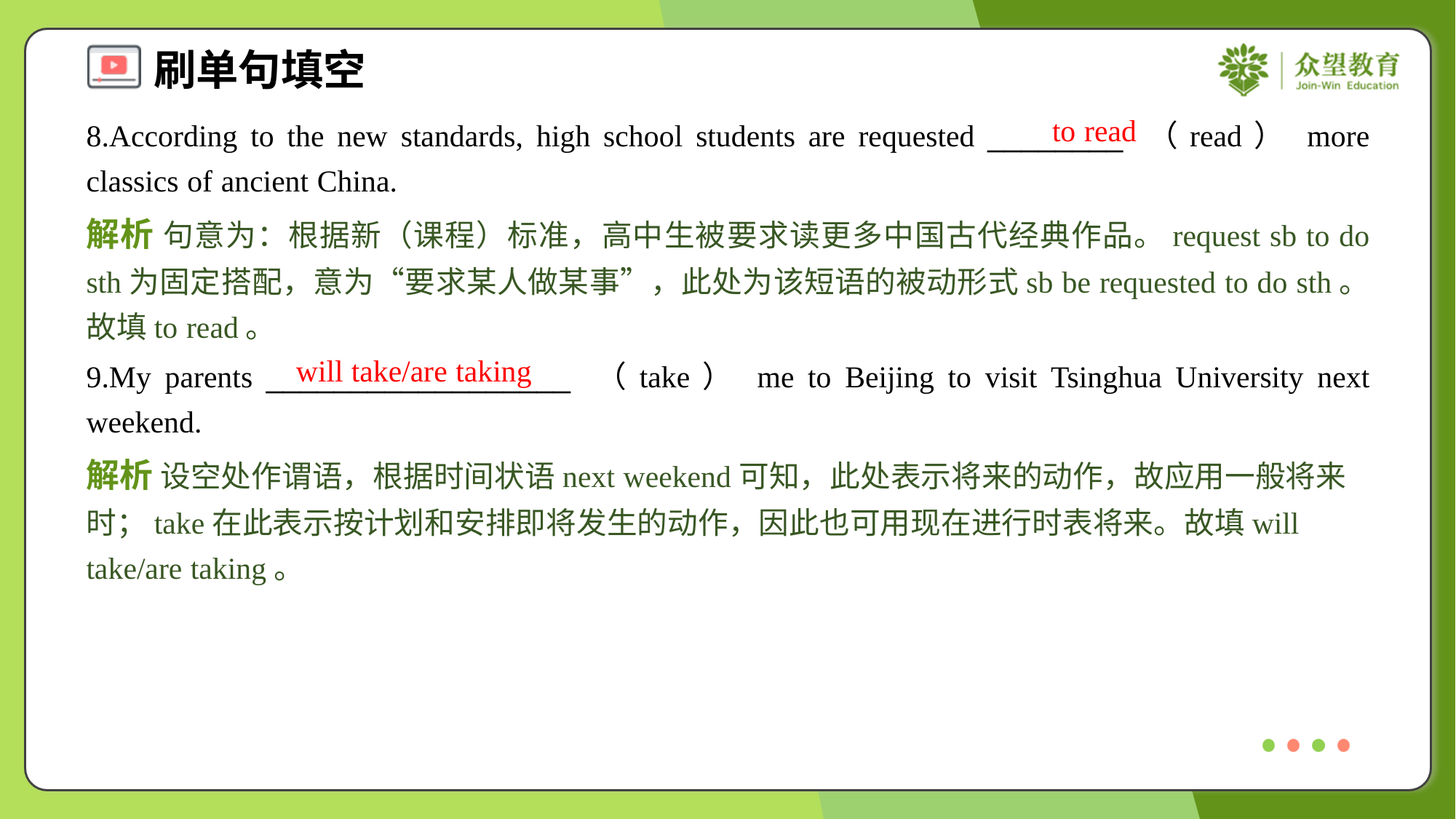

to read
8.According to the new standards, high school students are requested ________ （read） more classics of ancient China.
解析 句意为：根据新（课程）标准，高中生被要求读更多中国古代经典作品。request sb to do sth为固定搭配，意为“要求某人做某事”，此处为该短语的被动形式sb be requested to do sth。故填to read。
will take/are taking
9.My parents __________________ （take） me to Beijing to visit Tsinghua University next weekend.
解析 设空处作谓语，根据时间状语next weekend可知，此处表示将来的动作，故应用一般将来时；take在此表示按计划和安排即将发生的动作，因此也可用现在进行时表将来。故填will take/are taking。